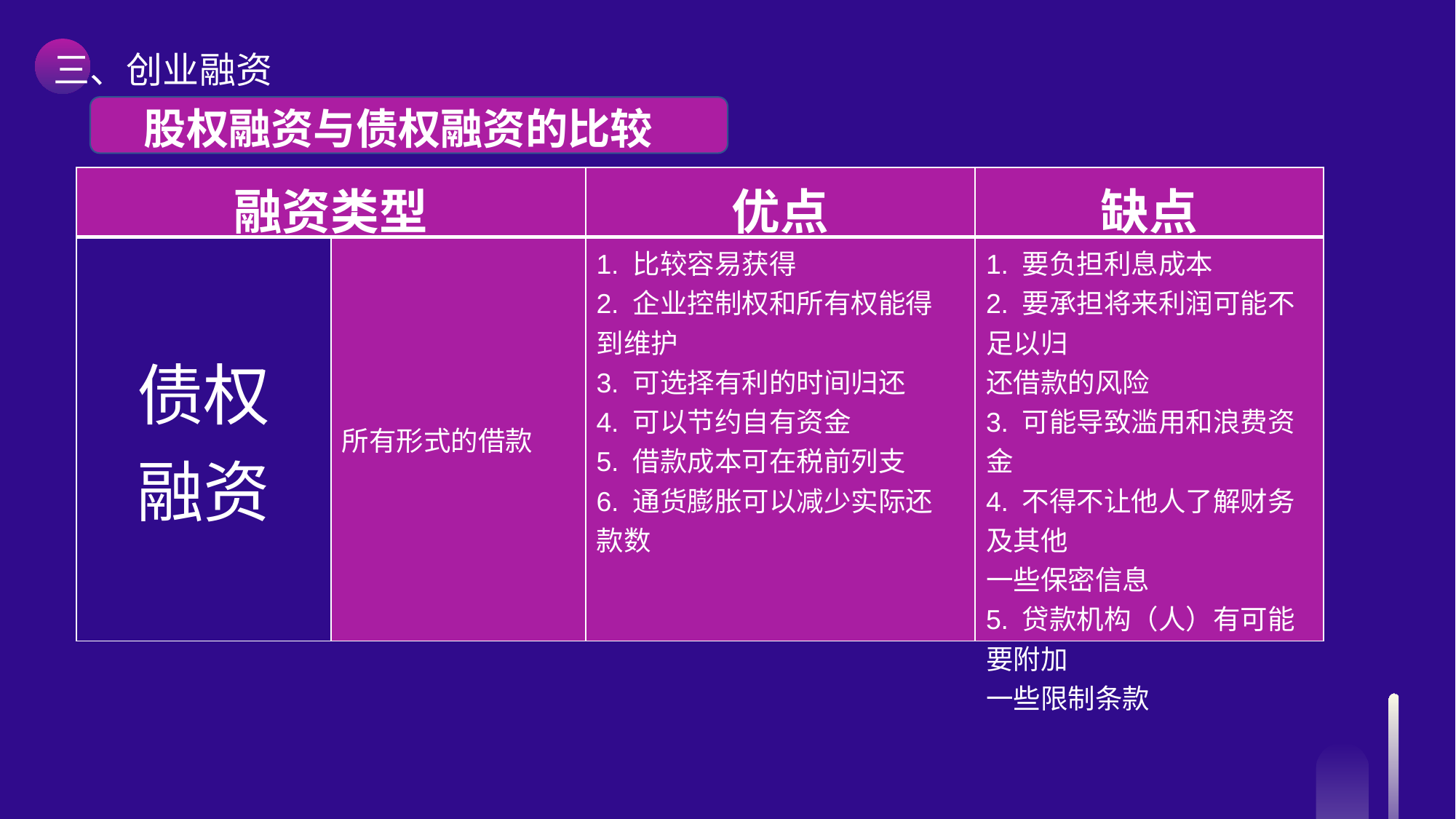

三、创业融资

 股权融资与债权融资的比较
| 融资类型 |  | 优点 | 缺点 |
| --- | --- | --- | --- |
| 债权 融资 | 所有形式的借款 | 1. 比较容易获得 2. 企业控制权和所有权能得 到维护 3. 可选择有利的时间归还 4. 可以节约自有资金 5. 借款成本可在税前列支 6. 通货膨胀可以减少实际还 款数 | 1. 要负担利息成本 2. 要承担将来利润可能不足以归 还借款的风险 3. 可能导致滥用和浪费资金 4. 不得不让他人了解财务及其他 一些保密信息 5. 贷款机构（人）有可能要附加 一些限制条款 |